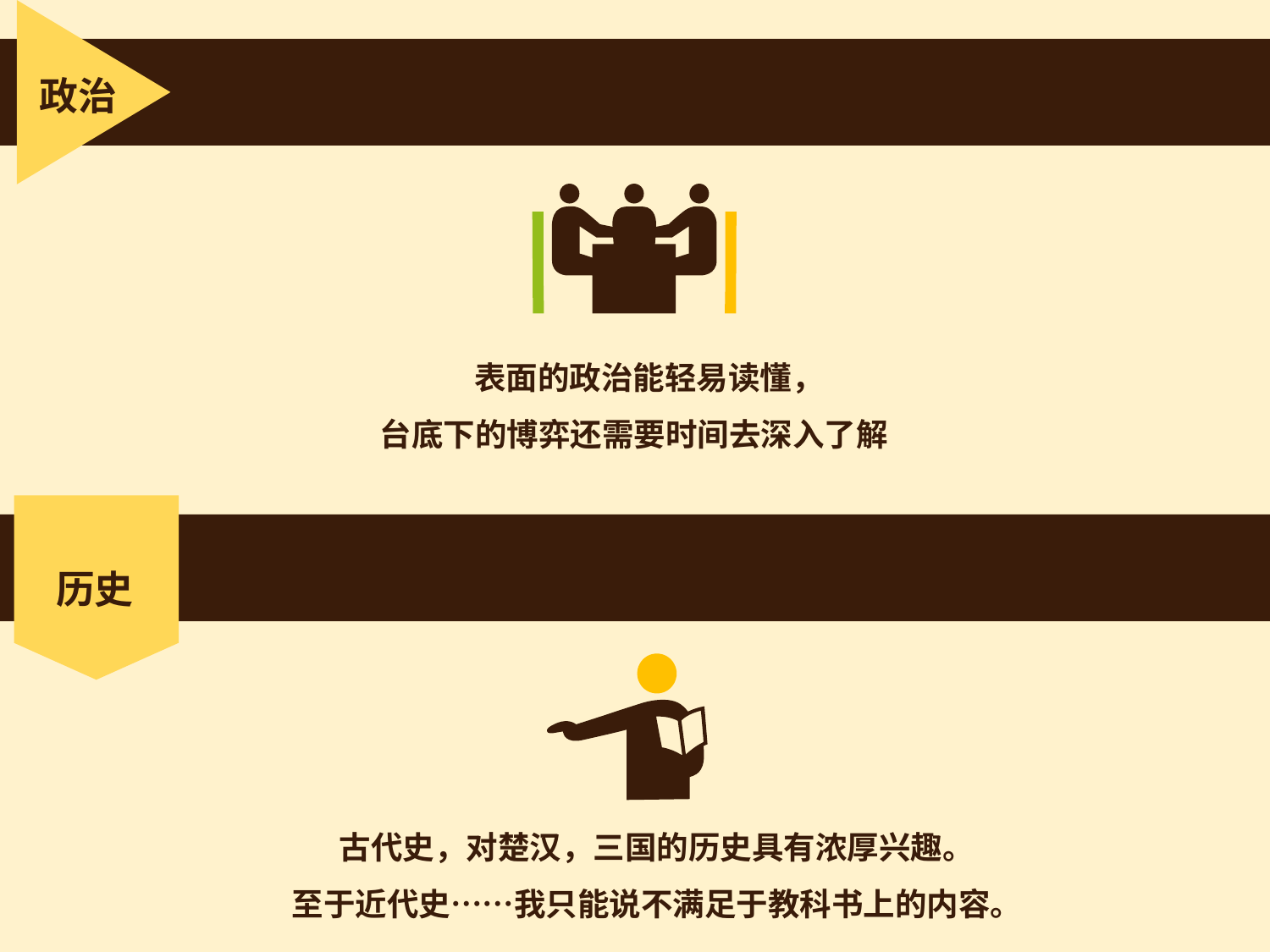

政治

   表面的政治能轻易读懂，
台底下的博弈还需要时间去深入了解

历史

古代史，对楚汉，三国的历史具有浓厚兴趣。
至于近代史……我只能说不满足于教科书上的内容。